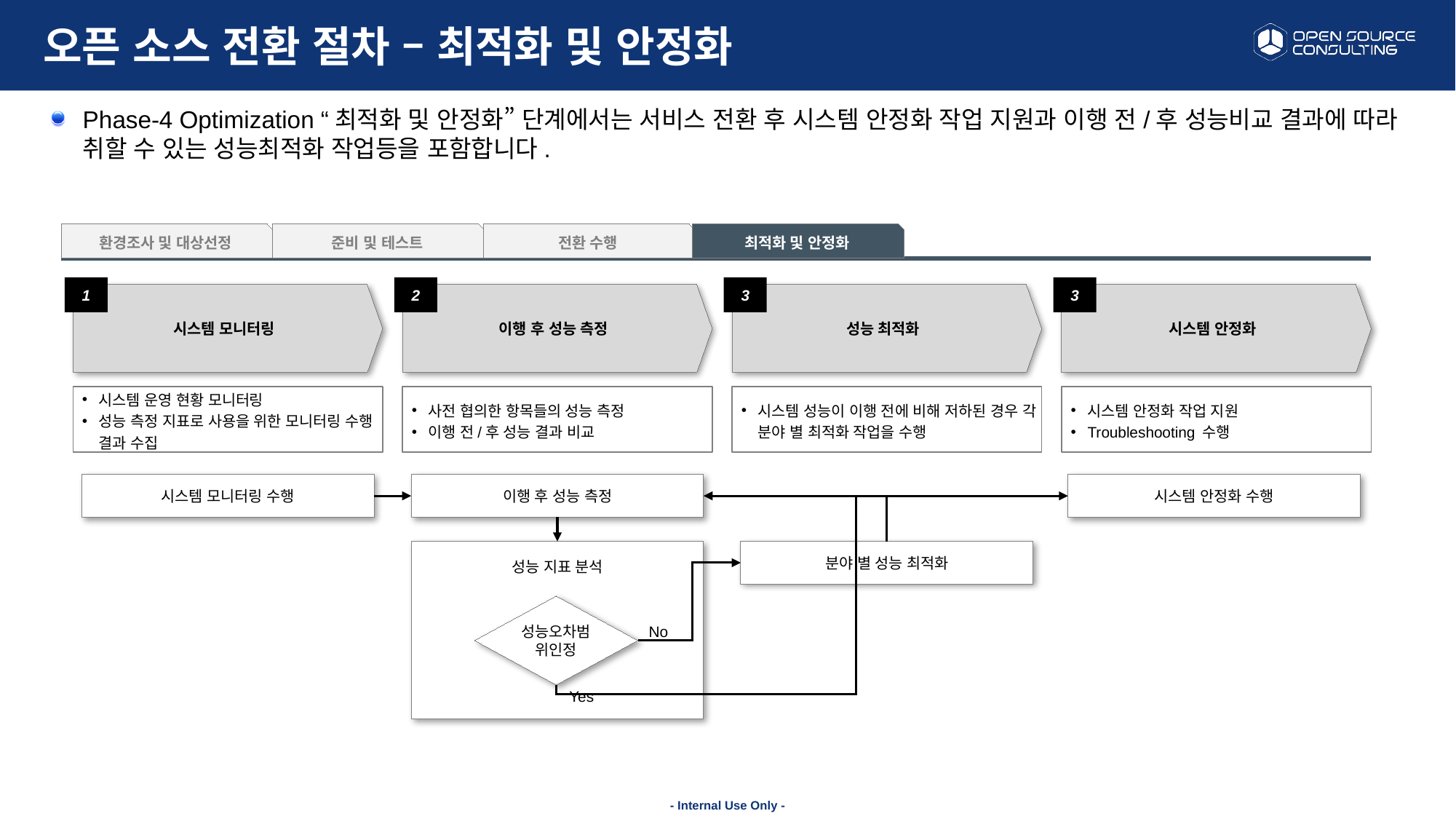

# 오픈 소스 전환 절차 – 최적화 및 안정화
Phase-4 Optimization “최적화 및 안정화” 단계에서는 서비스 전환 후 시스템 안정화 작업 지원과 이행 전/후 성능비교 결과에 따라 취할 수 있는 성능최적화 작업등을 포함합니다.
환경조사 및 대상선정
준비 및 테스트
전환 수행
최적화 및 안정화
1
시스템 모니터링
2
이행 후 성능 측정
3
성능 최적화
3
시스템 안정화
시스템 운영 현황 모니터링
성능 측정 지표로 사용을 위한 모니터링 수행 결과 수집
사전 협의한 항목들의 성능 측정
이행 전/후 성능 결과 비교
시스템 성능이 이행 전에 비해 저하된 경우 각 분야 별 최적화 작업을 수행
시스템 안정화 작업 지원
Troubleshooting 수행
시스템 모니터링 수행
이행 후 성능 측정
시스템 안정화 수행
성능 지표 분석

분야 별 성능 최적화
성능오차범위인정
No
Yes